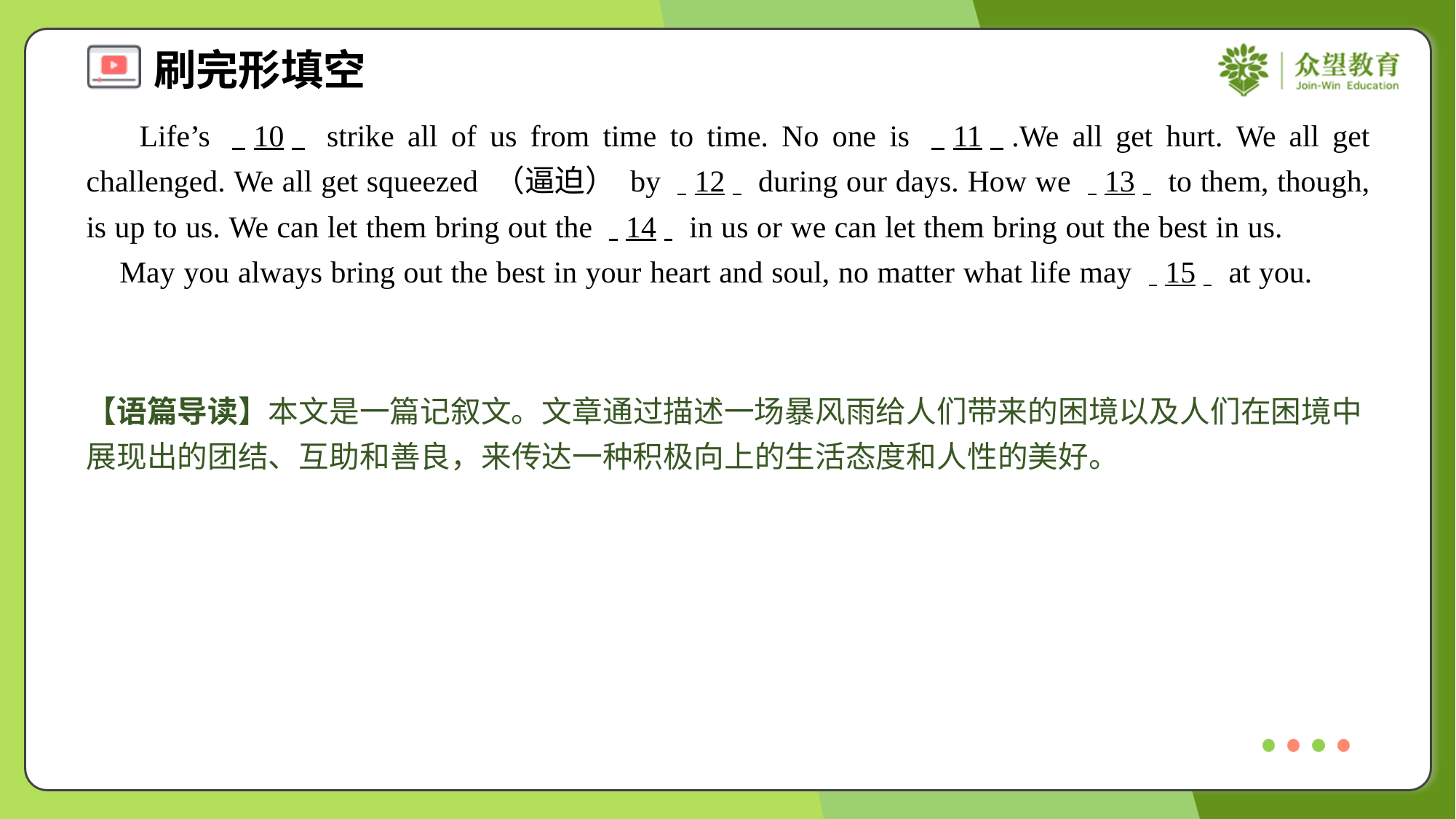

Life’s . .10. . strike all of us from time to time. No one is . .11. ..We all get hurt. We all get challenged. We all get squeezed （逼迫） by . .12. . during our days. How we . .13. . to them, though, is up to us. We can let them bring out the . .14. . in us or we can let them bring out the best in us.
    May you always bring out the best in your heart and soul, no matter what life may . .15. . at you.
【语篇导读】本文是一篇记叙文。文章通过描述一场暴风雨给人们带来的困境以及人们在困境中展现出的团结、互助和善良，来传达一种积极向上的生活态度和人性的美好。